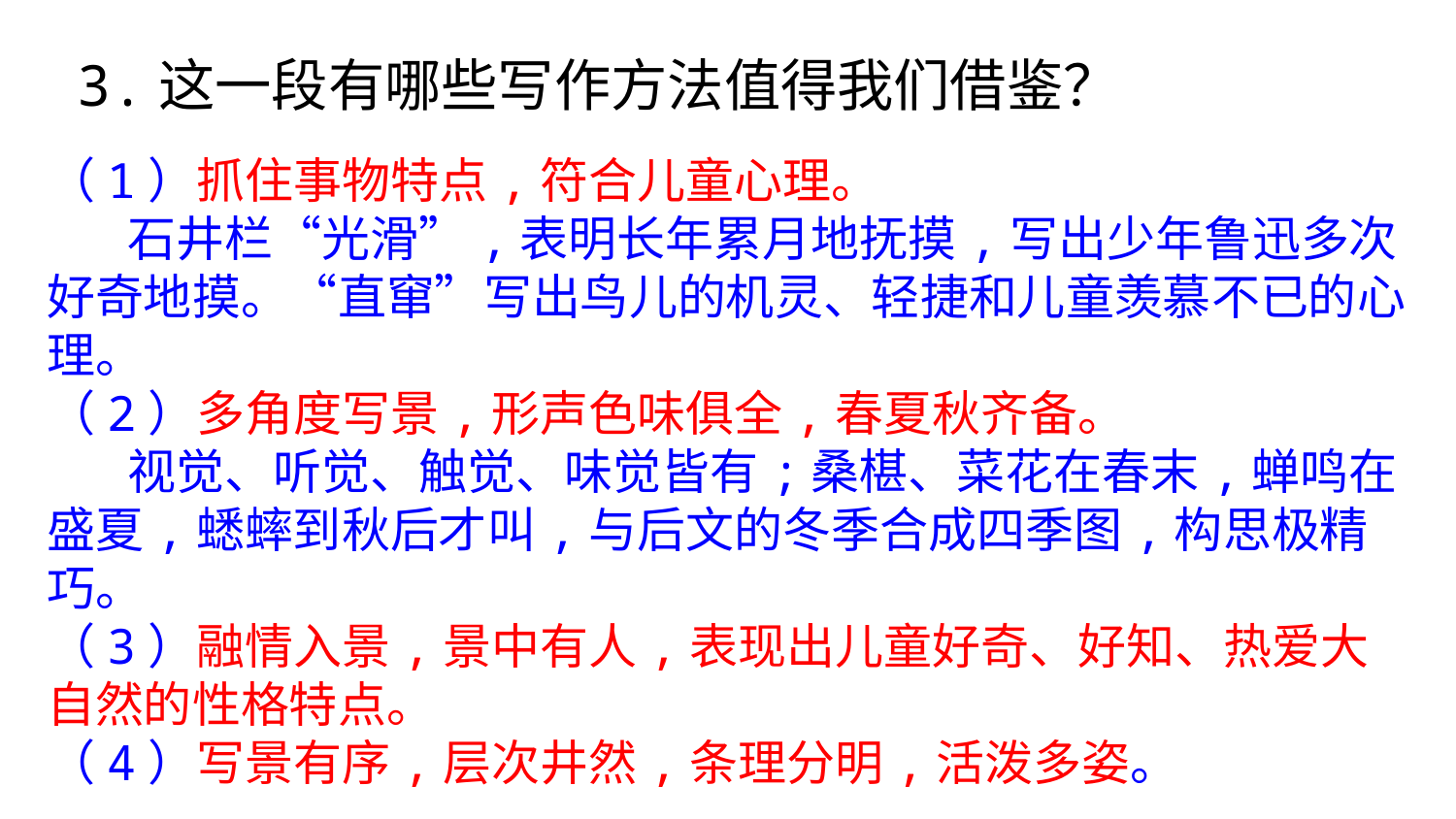

3.这一段有哪些写作方法值得我们借鉴？
（1）抓住事物特点,符合儿童心理。
　   石井栏“光滑”,表明长年累月地抚摸,写出少年鲁迅多次好奇地摸。“直窜”写出鸟儿的机灵、轻捷和儿童羡慕不已的心理。
（2）多角度写景,形声色味俱全,春夏秋齐备。
　   视觉、听觉、触觉、味觉皆有;桑椹、菜花在春末,蝉鸣在盛夏,蟋蟀到秋后才叫,与后文的冬季合成四季图,构思极精巧。
（3）融情入景,景中有人,表现出儿童好奇、好知、热爱大自然的性格特点。
（4）写景有序,层次井然,条理分明,活泼多姿。